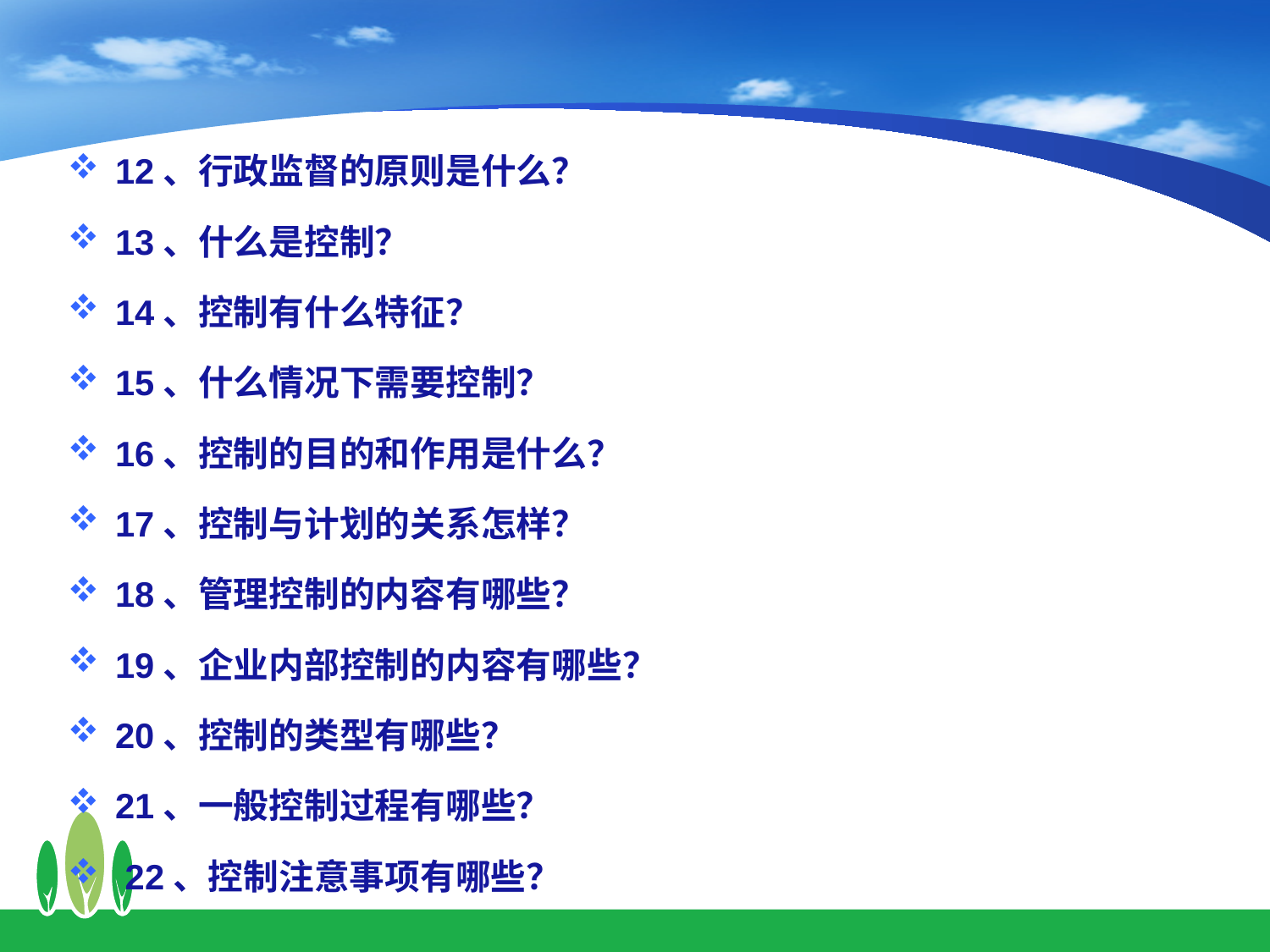

12、行政监督的原则是什么？
13、什么是控制？
14、控制有什么特征？
15、什么情况下需要控制？
16、控制的目的和作用是什么？
17、控制与计划的关系怎样？
18、管理控制的内容有哪些？
19、企业内部控制的内容有哪些？
20、控制的类型有哪些？
21、一般控制过程有哪些？
 22、控制注意事项有哪些？

90